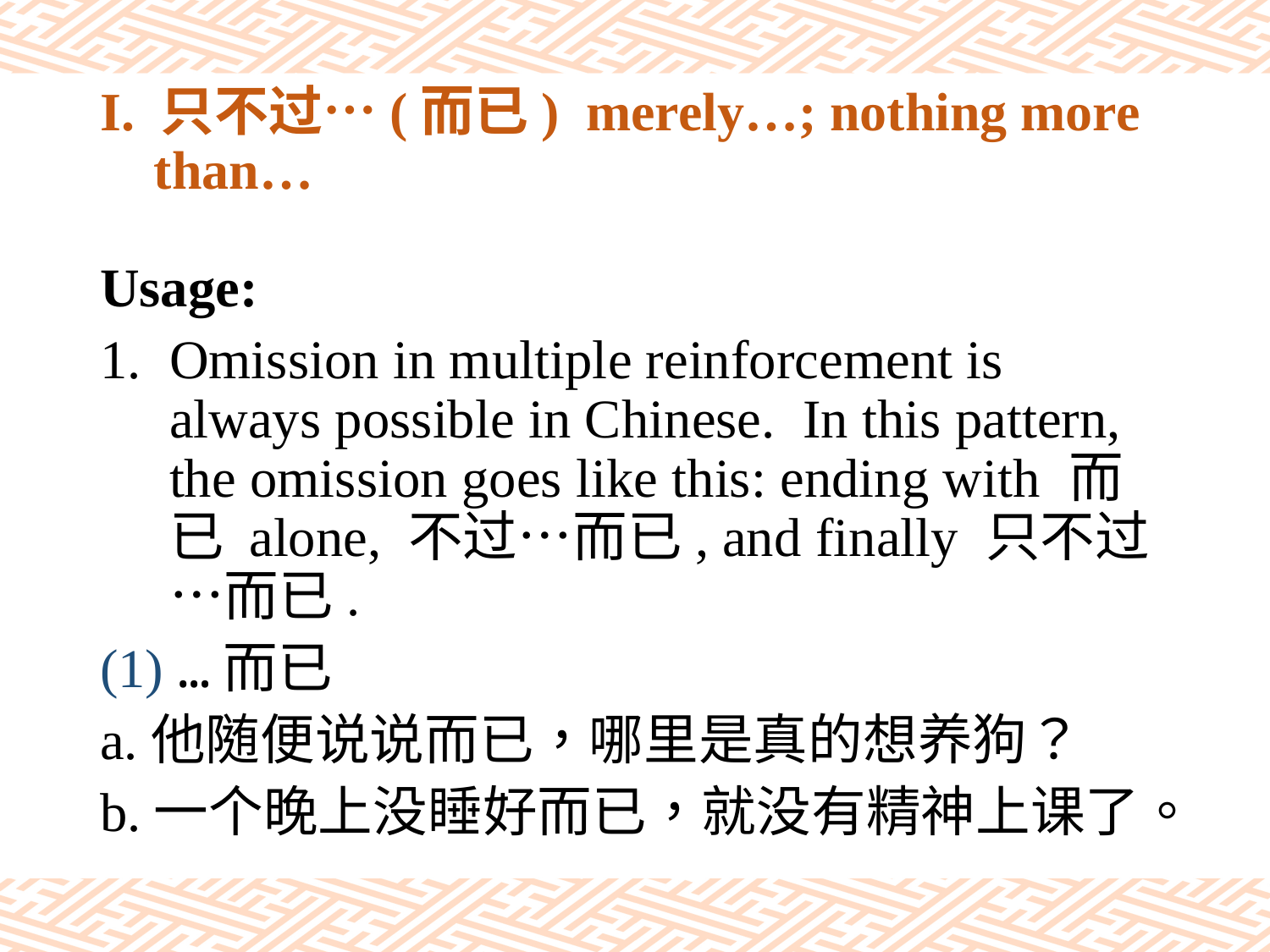

# I. 只不过…(而已)  merely…; nothing more than…
Usage:
Omission in multiple reinforcement is always possible in Chinese.  In this pattern, the omission goes like this: ending with 而已 alone, 不过…而已, and finally 只不过…而已.
(1) …而已
a.他随便说说而已，哪里是真的想养狗？
b.一个晚上没睡好而已，就没有精神上课了。